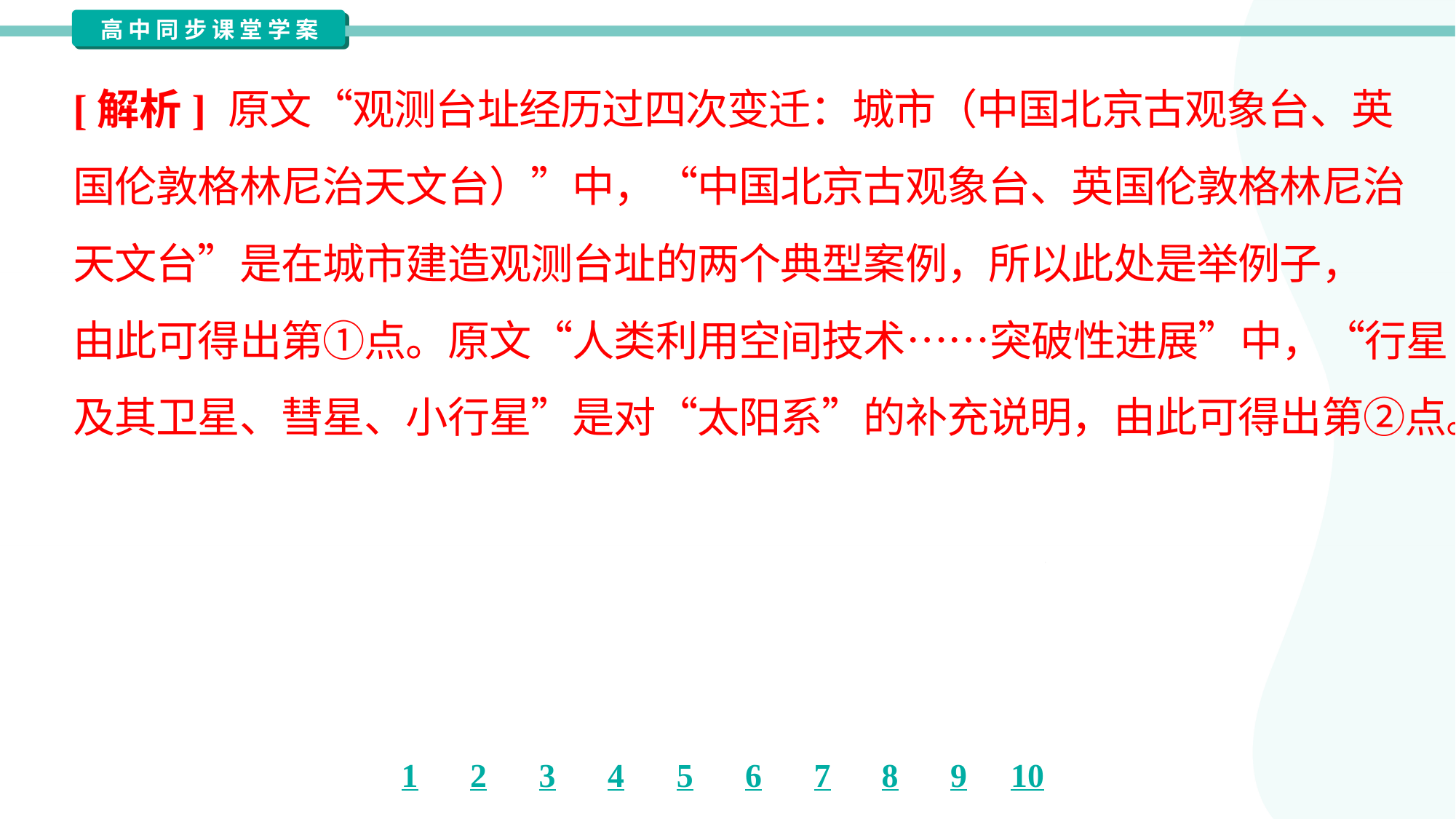

[解析] 原文“观测台址经历过四次变迁：城市（中国北京古观象台、英
国伦敦格林尼治天文台）”中，“中国北京古观象台、英国伦敦格林尼治
天文台”是在城市建造观测台址的两个典型案例，所以此处是举例子，
由此可得出第①点。原文“人类利用空间技术……突破性进展”中，“行星
及其卫星、彗星、小行星”是对“太阳系”的补充说明，由此可得出第②点。